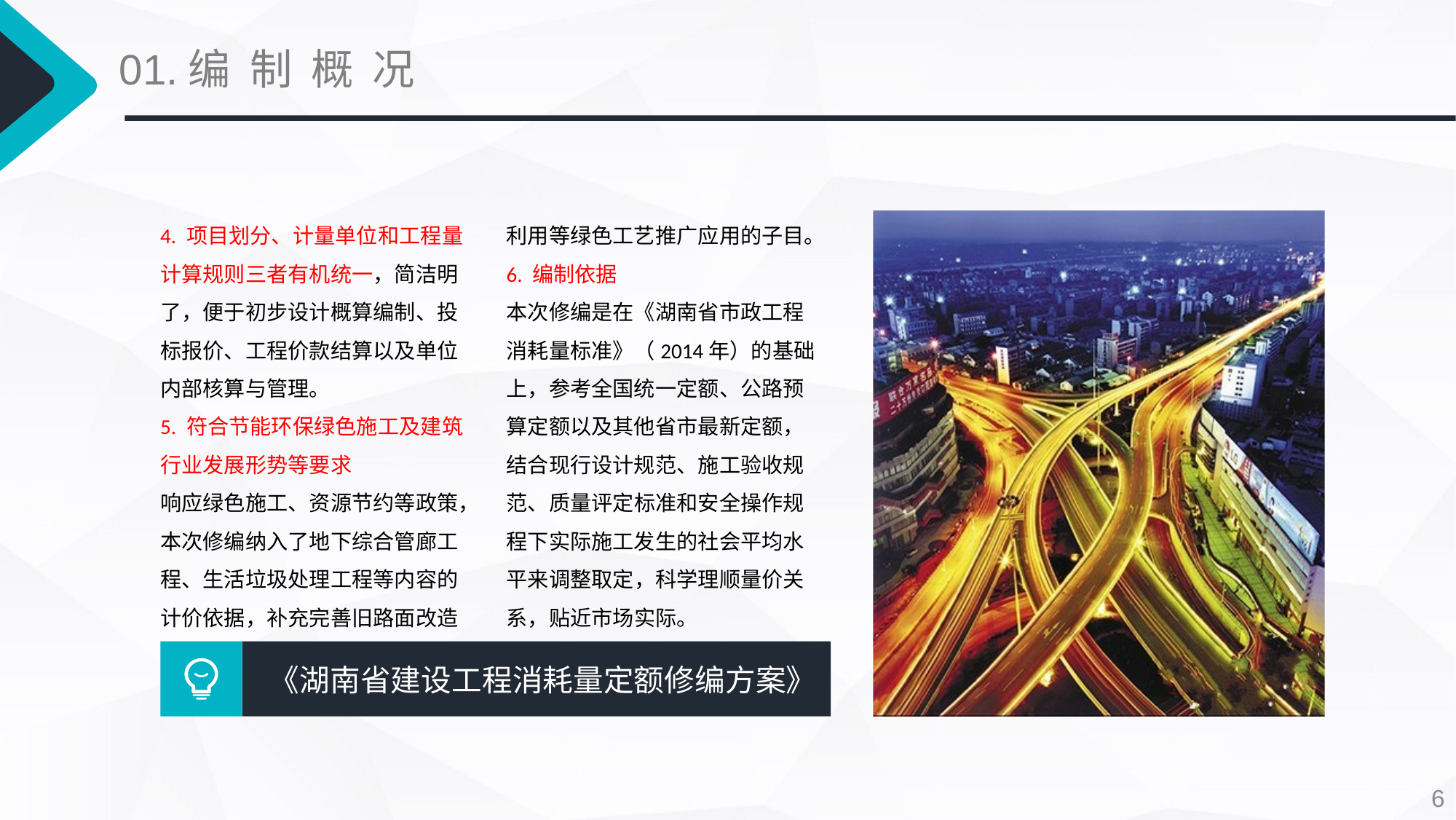

01.编  制  概  况
4. 项目划分、计量单位和工程量计算规则三者有机统一，简洁明了，便于初步设计概算编制、投标报价、工程价款结算以及单位内部核算与管理。
5. 符合节能环保绿色施工及建筑行业发展形势等要求
响应绿色施工、资源节约等政策，本次修编纳入了地下综合管廊工程、生活垃圾处理工程等内容的计价依据，补充完善旧路面改造利用等绿色工艺推广应用的子目。
6. 编制依据
本次修编是在《湖南省市政工程消耗量标准》（2014年）的基础上，参考全国统一定额、公路预算定额以及其他省市最新定额，结合现行设计规范、施工验收规范、质量评定标准和安全操作规程下实际施工发生的社会平均水平来调整取定，科学理顺量价关系，贴近市场实际。

《湖南省建设工程消耗量定额修编方案》

6